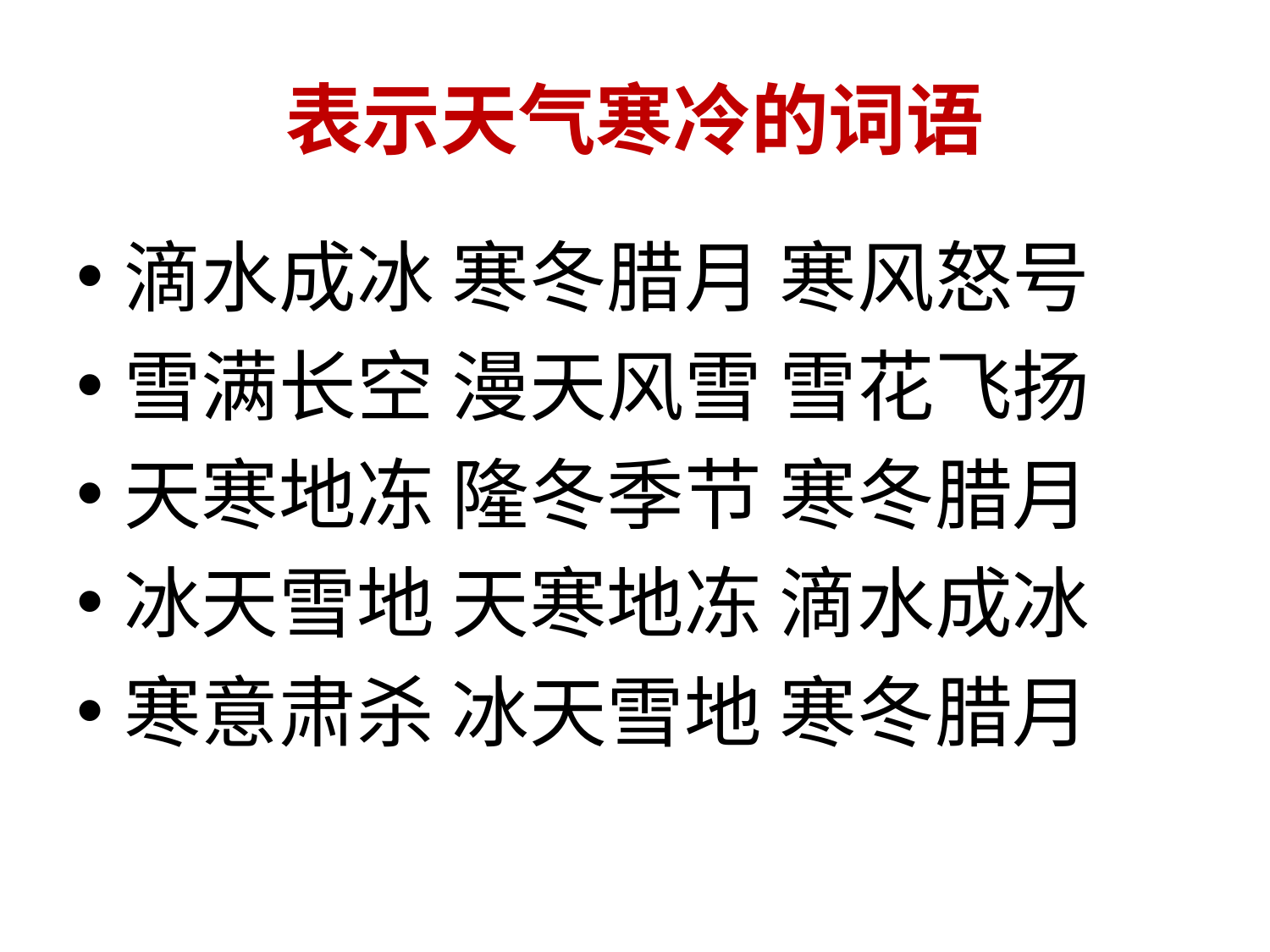

# 表示天气寒冷的词语
滴水成冰 寒冬腊月 寒风怒号
雪满长空 漫天风雪 雪花飞扬
天寒地冻 隆冬季节 寒冬腊月
冰天雪地 天寒地冻 滴水成冰
寒意肃杀 冰天雪地 寒冬腊月